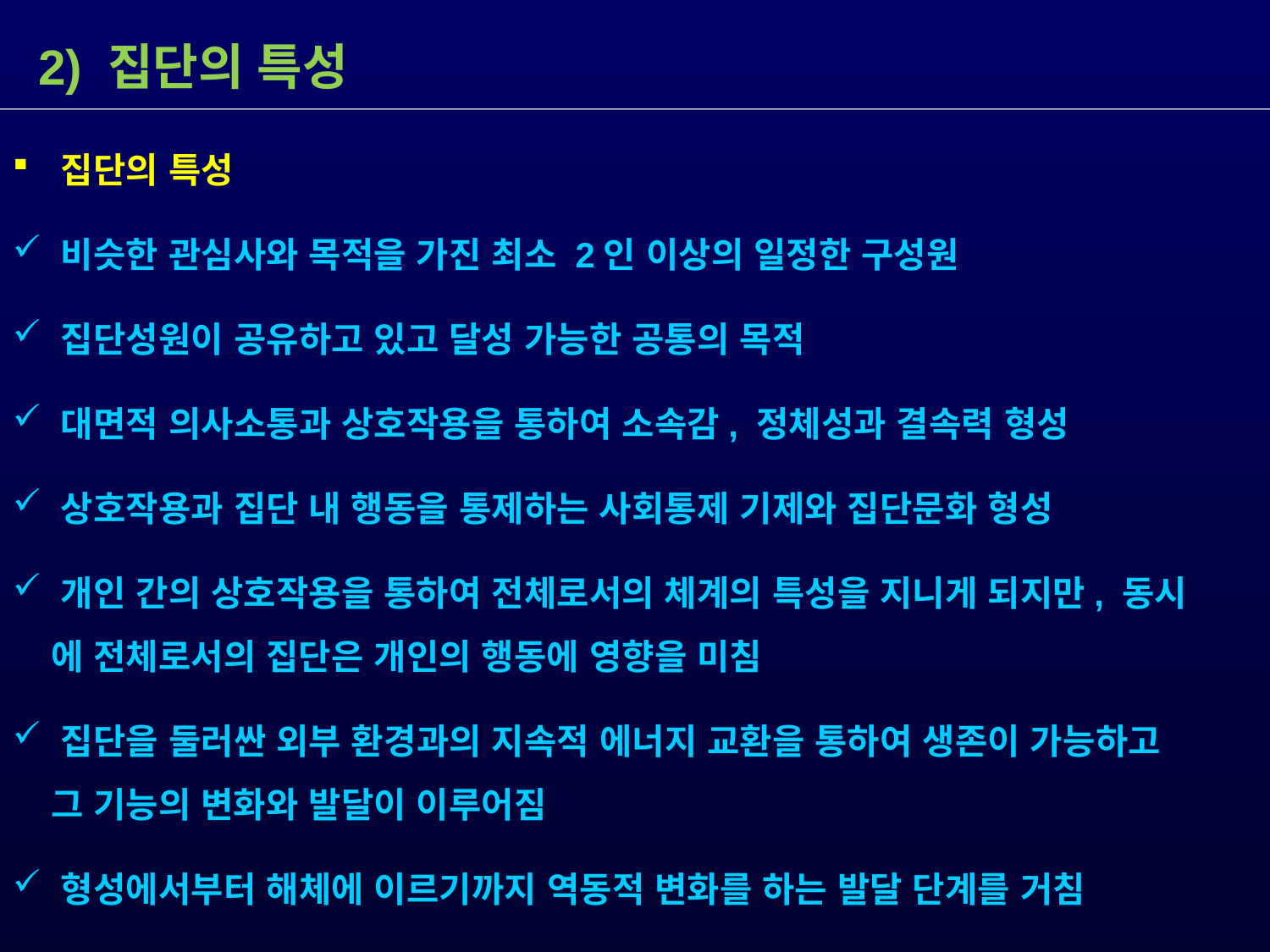

2) 집단의 특성
 집단의 특성
 비슷한 관심사와 목적을 가진 최소 2인 이상의 일정한 구성원
 집단성원이 공유하고 있고 달성 가능한 공통의 목적
 대면적 의사소통과 상호작용을 통하여 소속감, 정체성과 결속력 형성
 상호작용과 집단 내 행동을 통제하는 사회통제 기제와 집단문화 형성
 개인 간의 상호작용을 통하여 전체로서의 체계의 특성을 지니게 되지만, 동시
   에 전체로서의 집단은 개인의 행동에 영향을 미침
 집단을 둘러싼 외부 환경과의 지속적 에너지 교환을 통하여 생존이 가능하고
   그 기능의 변화와 발달이 이루어짐
 형성에서부터 해체에 이르기까지 역동적 변화를 하는 발달 단계를 거침